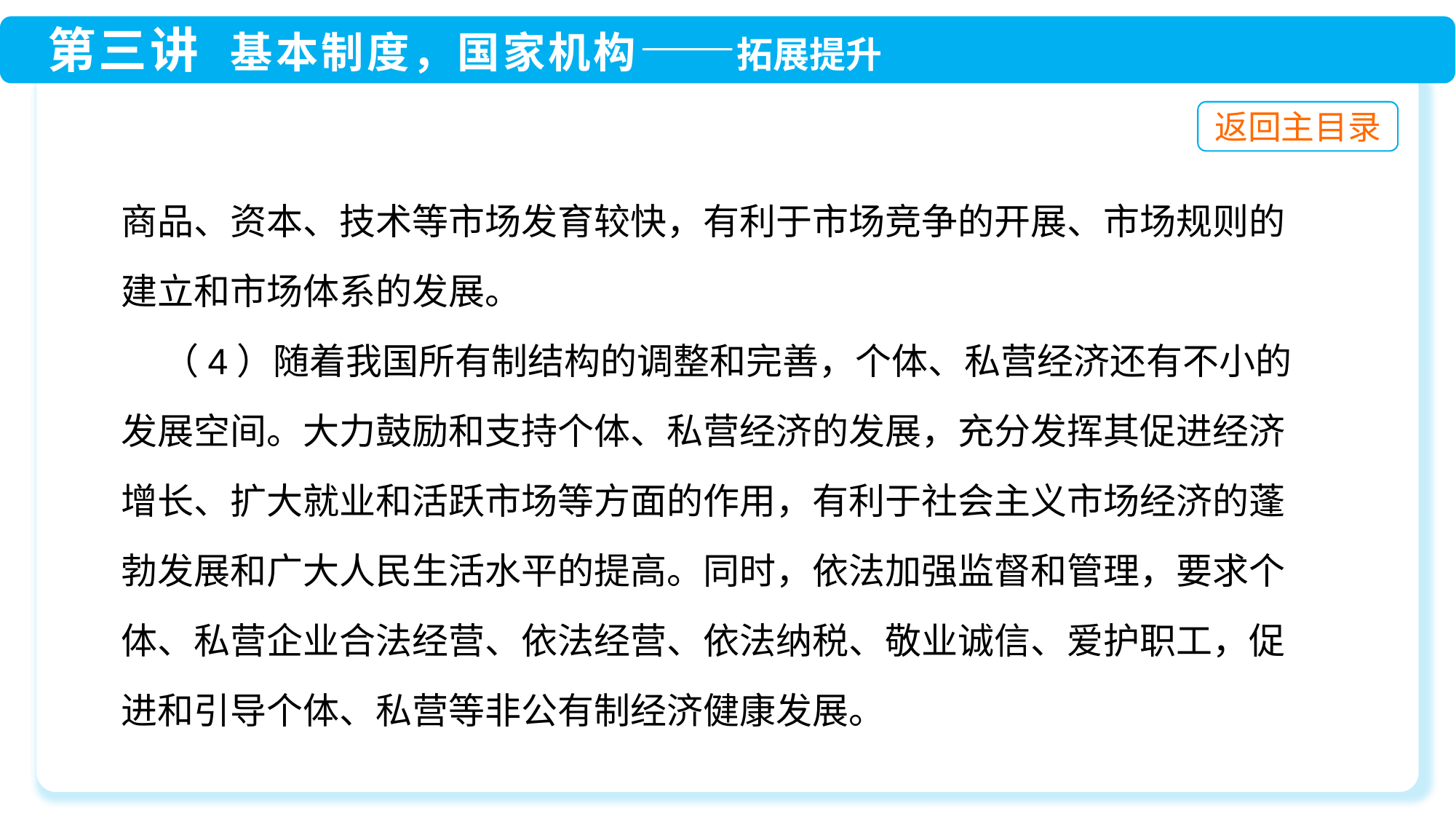

商品、资本、技术等市场发育较快，有利于市场竞争的开展、市场规则的建立和市场体系的发展。
    （4）随着我国所有制结构的调整和完善，个体、私营经济还有不小的发展空间。大力鼓励和支持个体、私营经济的发展，充分发挥其促进经济增长、扩大就业和活跃市场等方面的作用，有利于社会主义市场经济的蓬勃发展和广大人民生活水平的提高。同时，依法加强监督和管理，要求个体、私营企业合法经营、依法经营、依法纳税、敬业诚信、爱护职工，促进和引导个体、私营等非公有制经济健康发展。